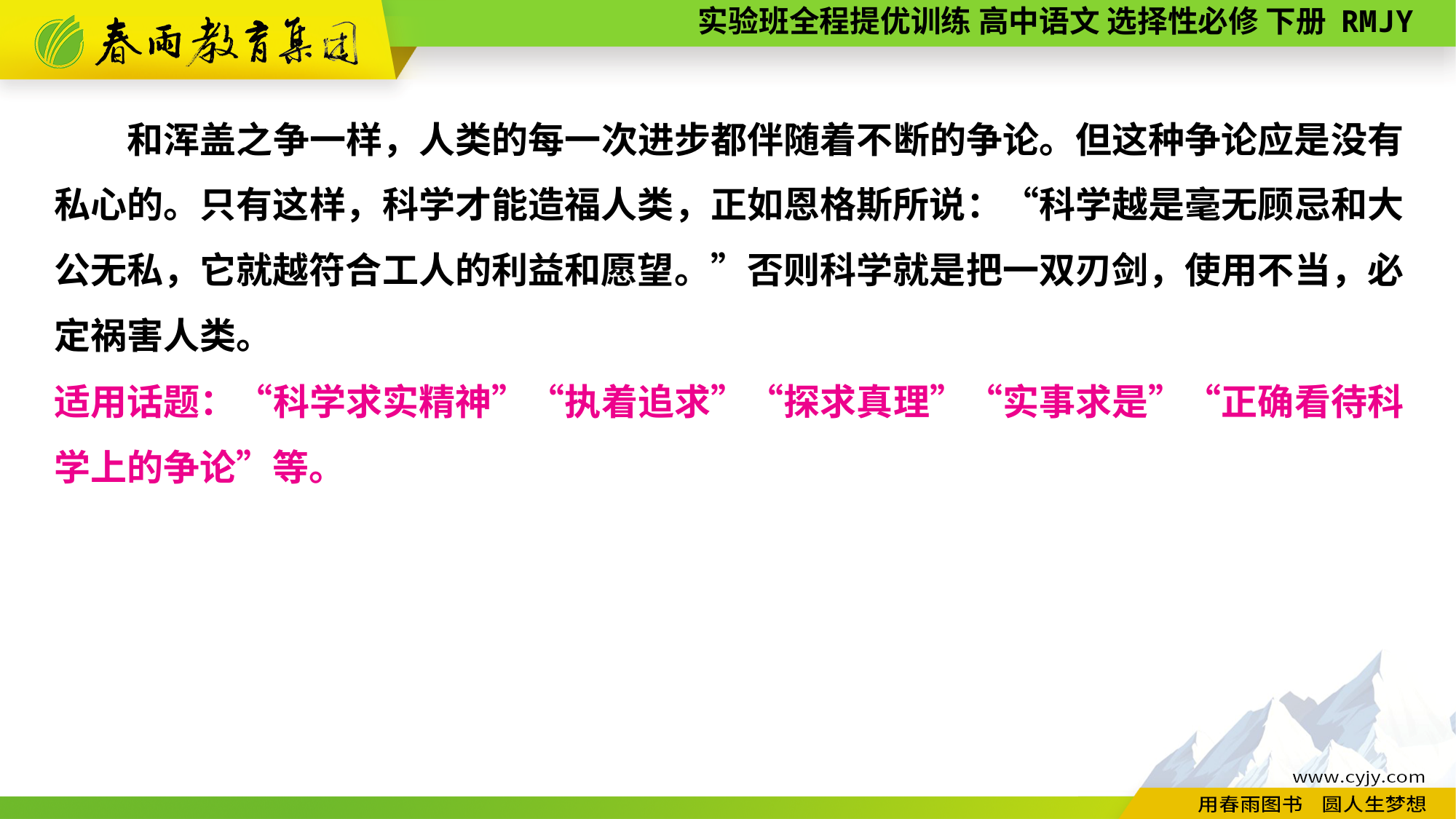

和浑盖之争一样，人类的每一次进步都伴随着不断的争论。但这种争论应是没有私心的。只有这样，科学才能造福人类，正如恩格斯所说：“科学越是毫无顾忌和大公无私，它就越符合工人的利益和愿望。”否则科学就是把一双刃剑，使用不当，必定祸害人类。
适用话题：“科学求实精神”“执着追求”“探求真理”“实事求是”“正确看待科学上的争论”等。